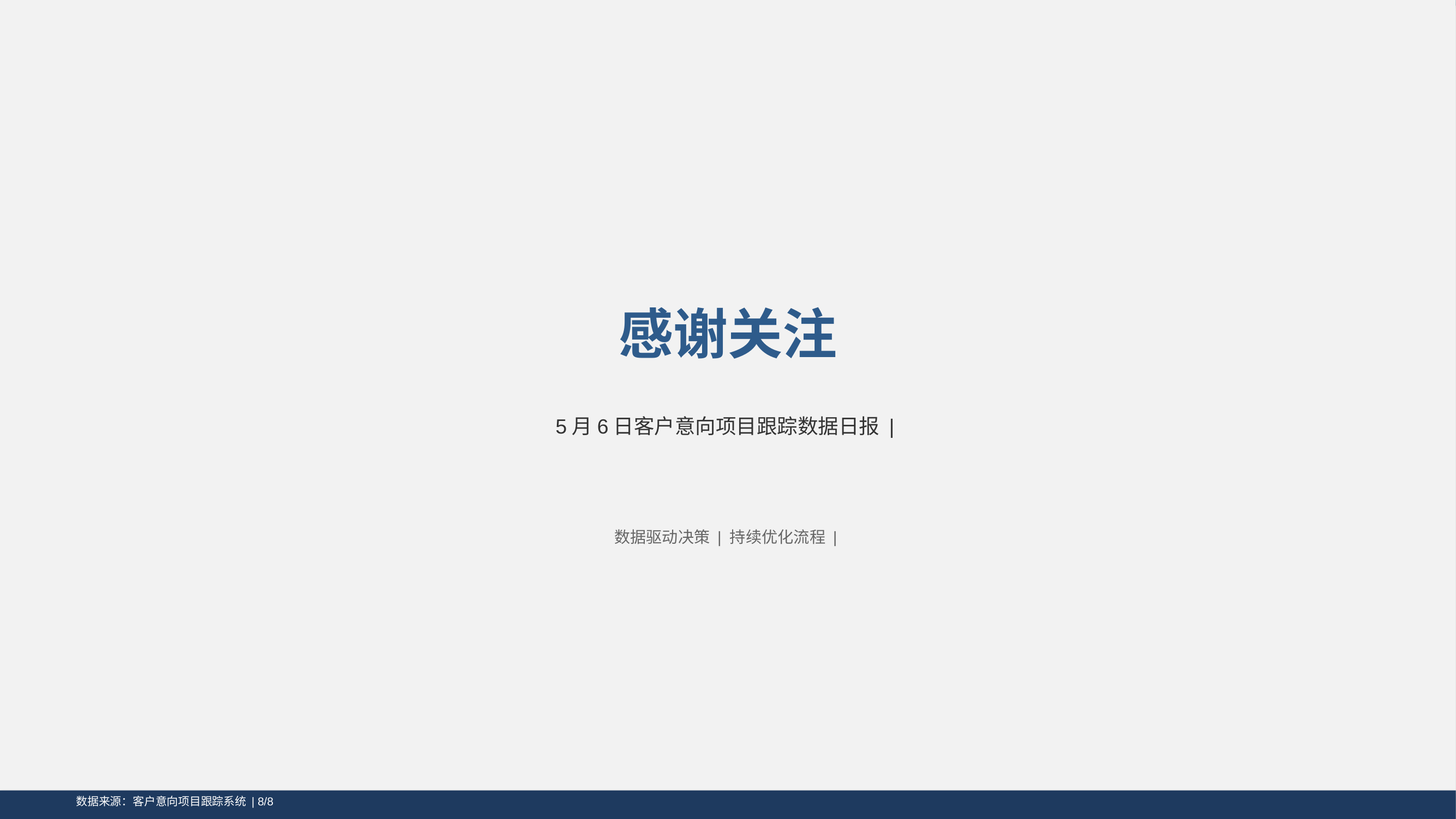

感谢关注
5月6日客户意向项目跟踪数据日报 |
数据驱动决策 | 持续优化流程 |

数据来源：客户意向项目跟踪系统 | 8/8